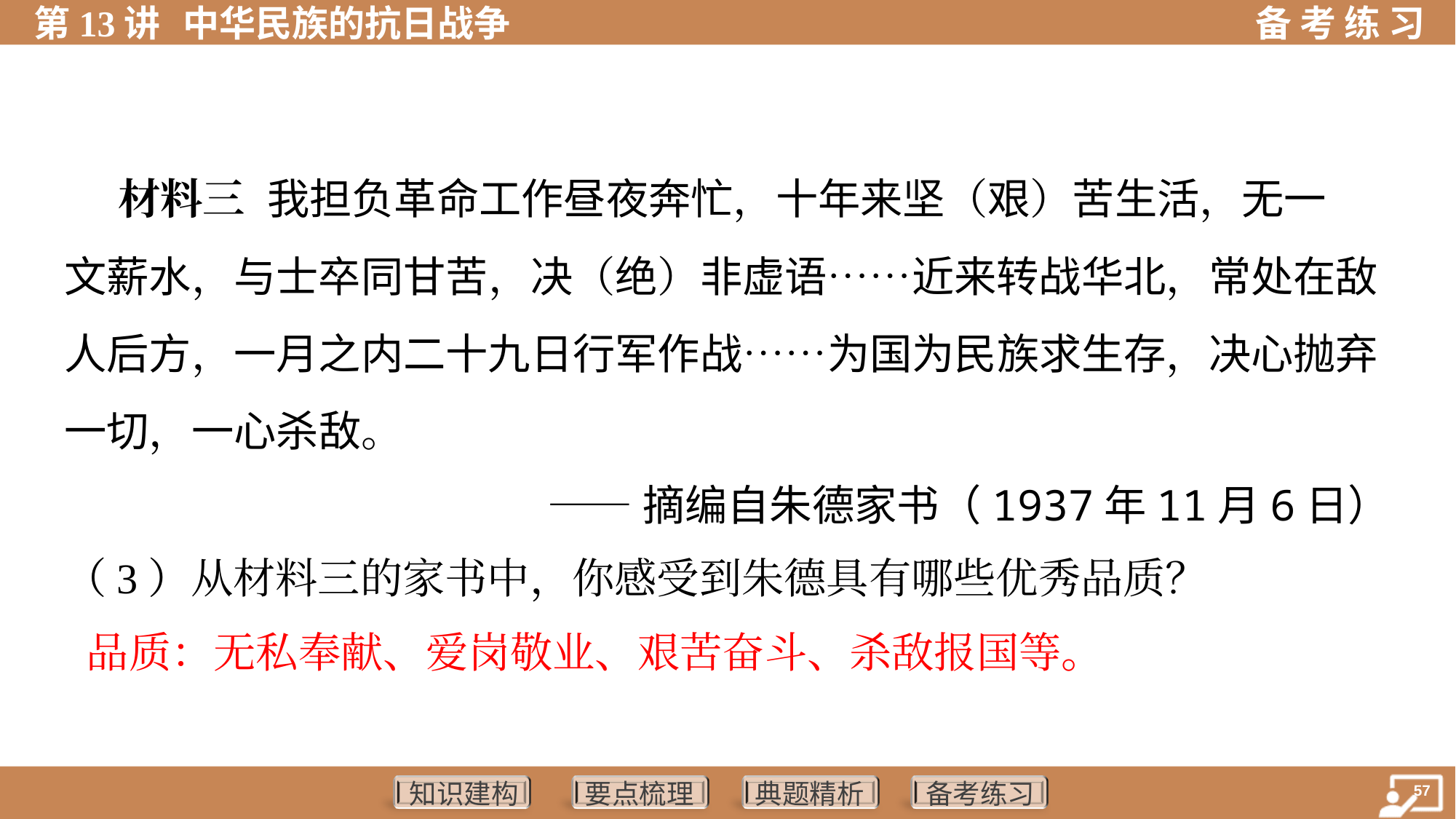

材料三  我担负革命工作昼夜奔忙，十年来坚（艰）苦生活，无一
文薪水，与士卒同甘苦，决（绝）非虚语……近来转战华北，常处在敌
人后方，一月之内二十九日行军作战……为国为民族求生存，决心抛弃
一切，一心杀敌。
——摘编自朱德家书（1937年11月6日）
（3）从材料三的家书中，你感受到朱德具有哪些优秀品质？
品质：无私奉献、爱岗敬业、艰苦奋斗、杀敌报国等。